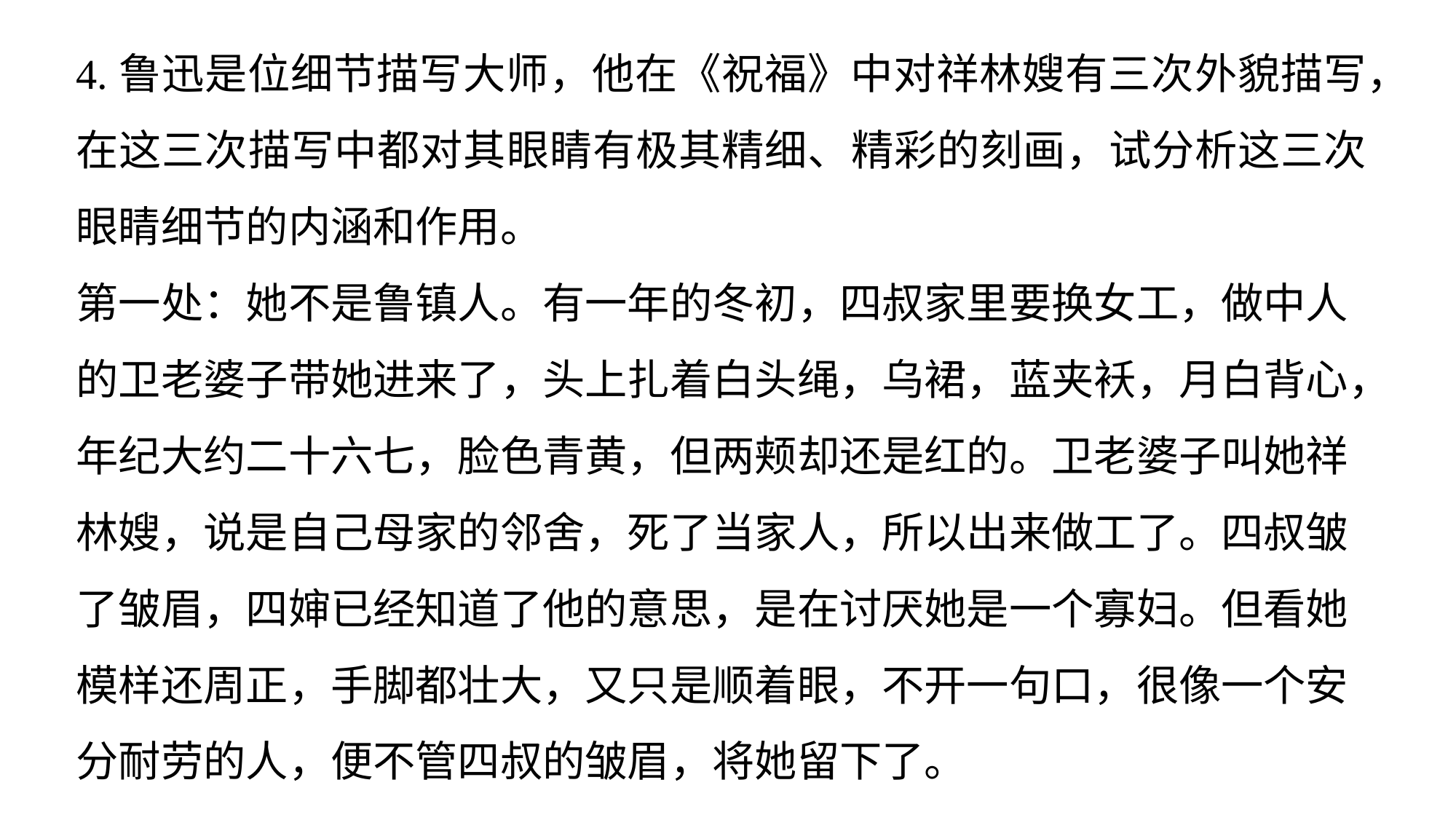

4.鲁迅是位细节描写大师，他在《祝福》中对祥林嫂有三次外貌描写，在这三次描写中都对其眼睛有极其精细、精彩的刻画，试分析这三次眼睛细节的内涵和作用。
第一处：她不是鲁镇人。有一年的冬初，四叔家里要换女工，做中人的卫老婆子带她进来了，头上扎着白头绳，乌裙，蓝夹袄，月白背心，年纪大约二十六七，脸色青黄，但两颊却还是红的。卫老婆子叫她祥林嫂，说是自己母家的邻舍，死了当家人，所以出来做工了。四叔皱了皱眉，四婶已经知道了他的意思，是在讨厌她是一个寡妇。但看她模样还周正，手脚都壮大，又只是顺着眼，不开一句口，很像一个安
分耐劳的人，便不管四叔的皱眉，将她留下了。